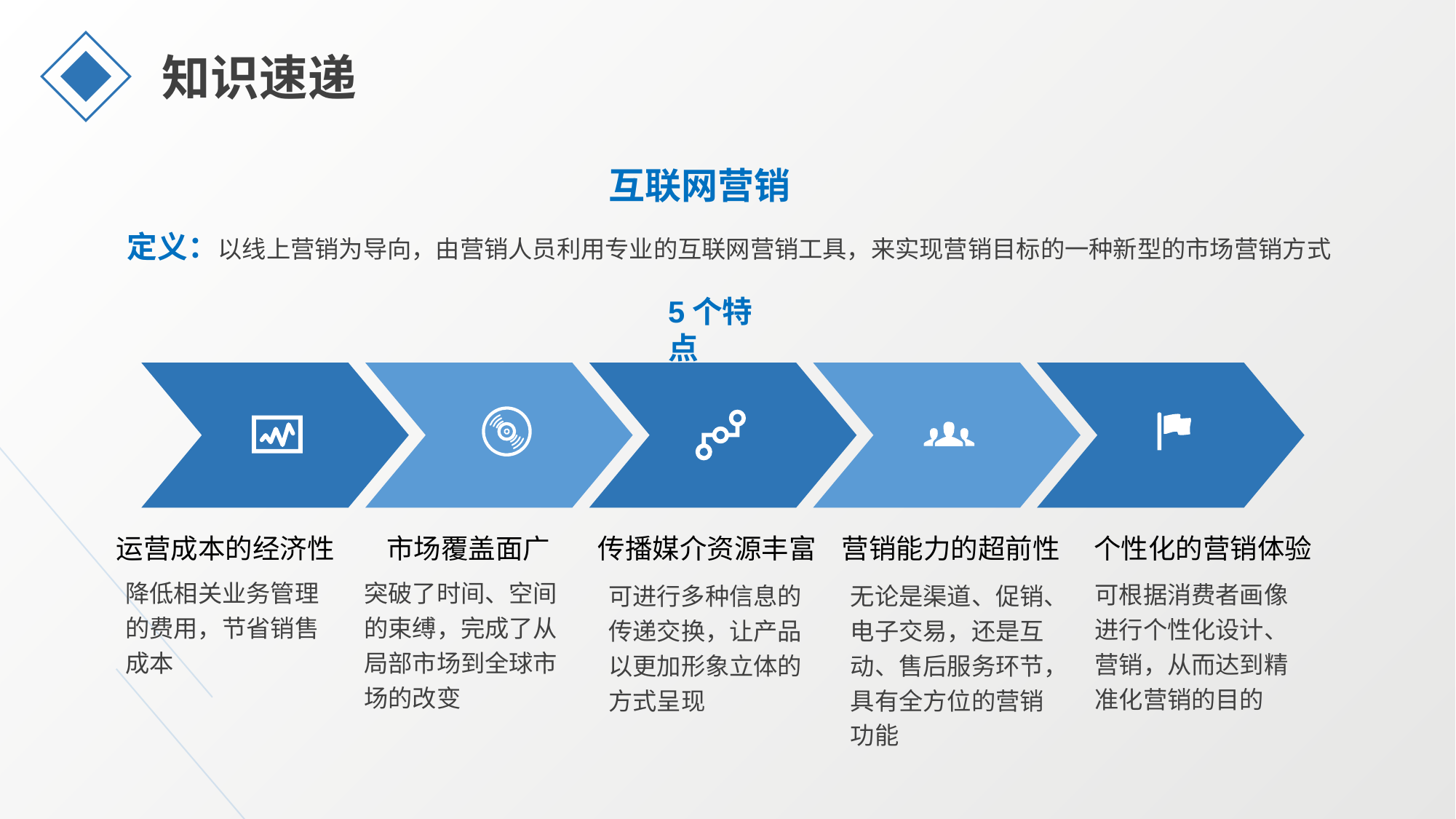

知识速递
互联网营销
定义：以线上营销为导向，由营销人员利用专业的互联网营销工具，来实现营销目标的一种新型的市场营销方式
5个特点

运营成本的经济性

市场覆盖面广

传播媒介资源丰富
营销能力的超前性
个性化的营销体验

降低相关业务管理的费用，节省销售成本
突破了时间、空间的束缚，完成了从局部市场到全球市场的改变
可根据消费者画像进行个性化设计、营销，从而达到精准化营销的目的
可进行多种信息的传递交换，让产品以更加形象立体的方式呈现
无论是渠道、促销、电子交易，还是互动、售后服务环节，具有全方位的营销功能